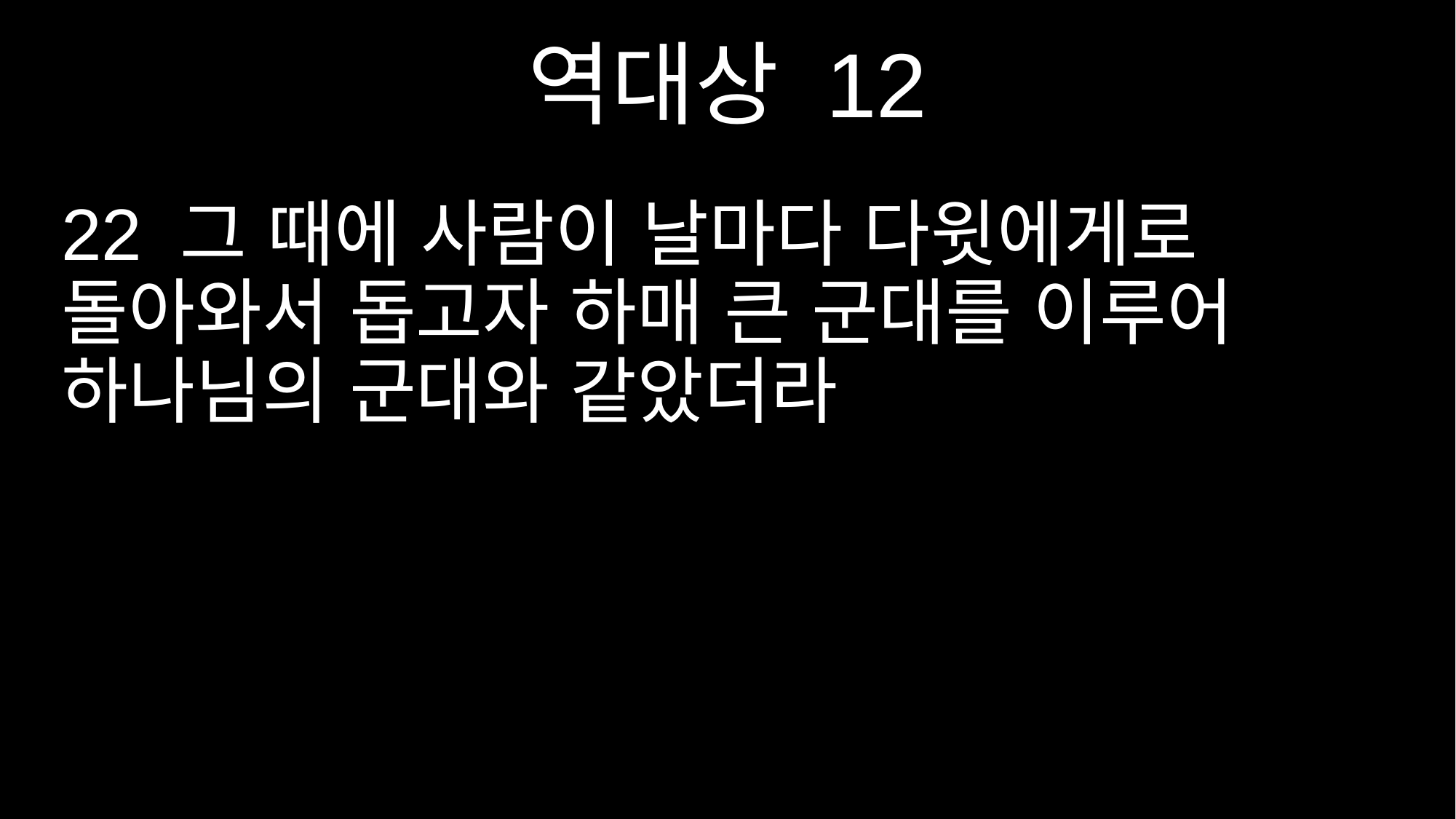

역대상 12
22 그 때에 사람이 날마다 다윗에게로 돌아와서 돕고자 하매 큰 군대를 이루어 하나님의 군대와 같았더라